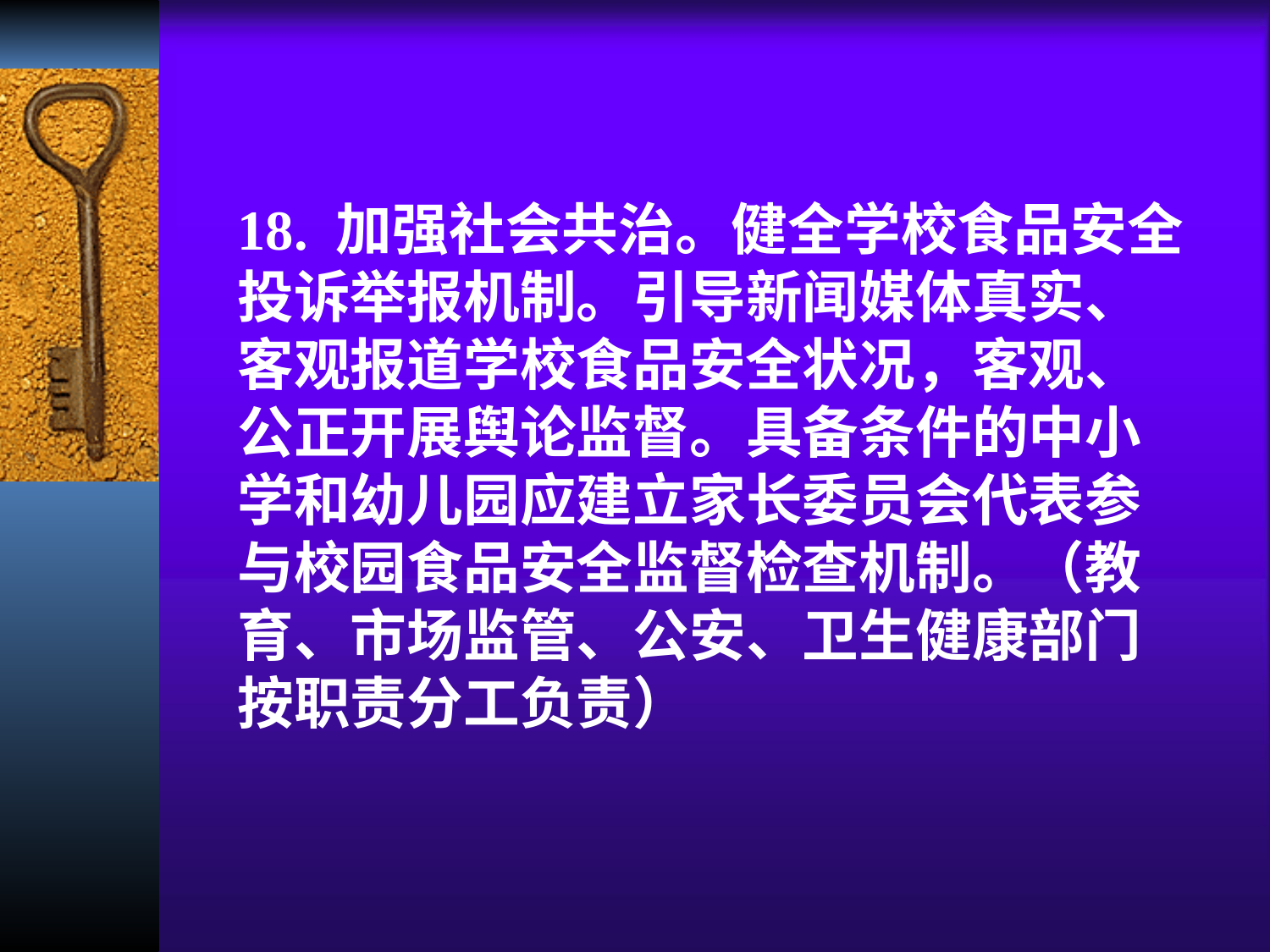

18. 加强社会共治。健全学校食品安全投诉举报机制。引导新闻媒体真实、客观报道学校食品安全状况，客观、公正开展舆论监督。具备条件的中小学和幼儿园应建立家长委员会代表参与校园食品安全监督检查机制。（教育、市场监管、公安、卫生健康部门按职责分工负责）